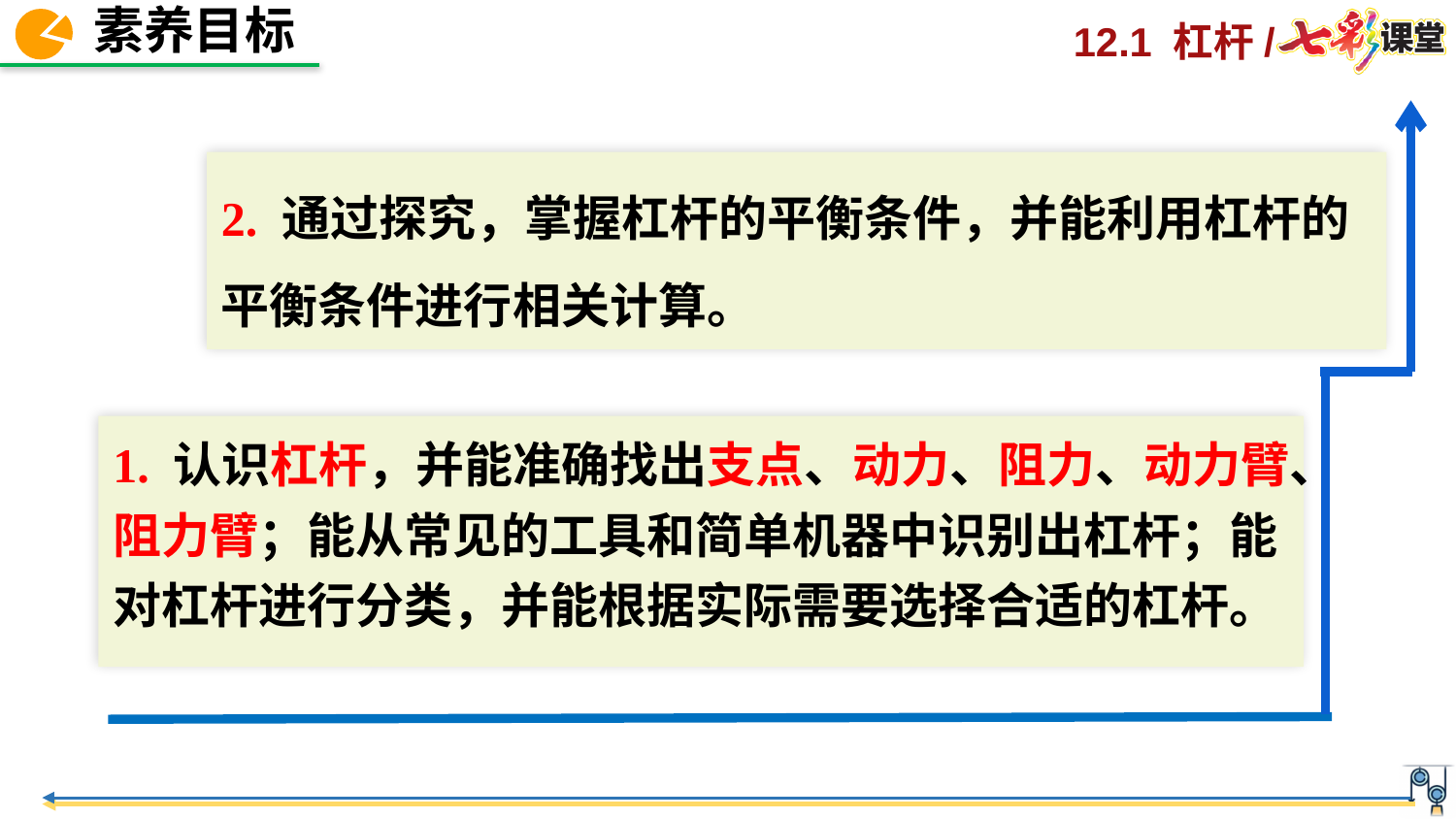

2. 通过探究，掌握杠杆的平衡条件，并能利用杠杆的平衡条件进行相关计算。
1. 认识杠杆，并能准确找出支点、动力、阻力、动力臂、阻力臂；能从常见的工具和简单机器中识别出杠杆；能对杠杆进行分类，并能根据实际需要选择合适的杠杆。